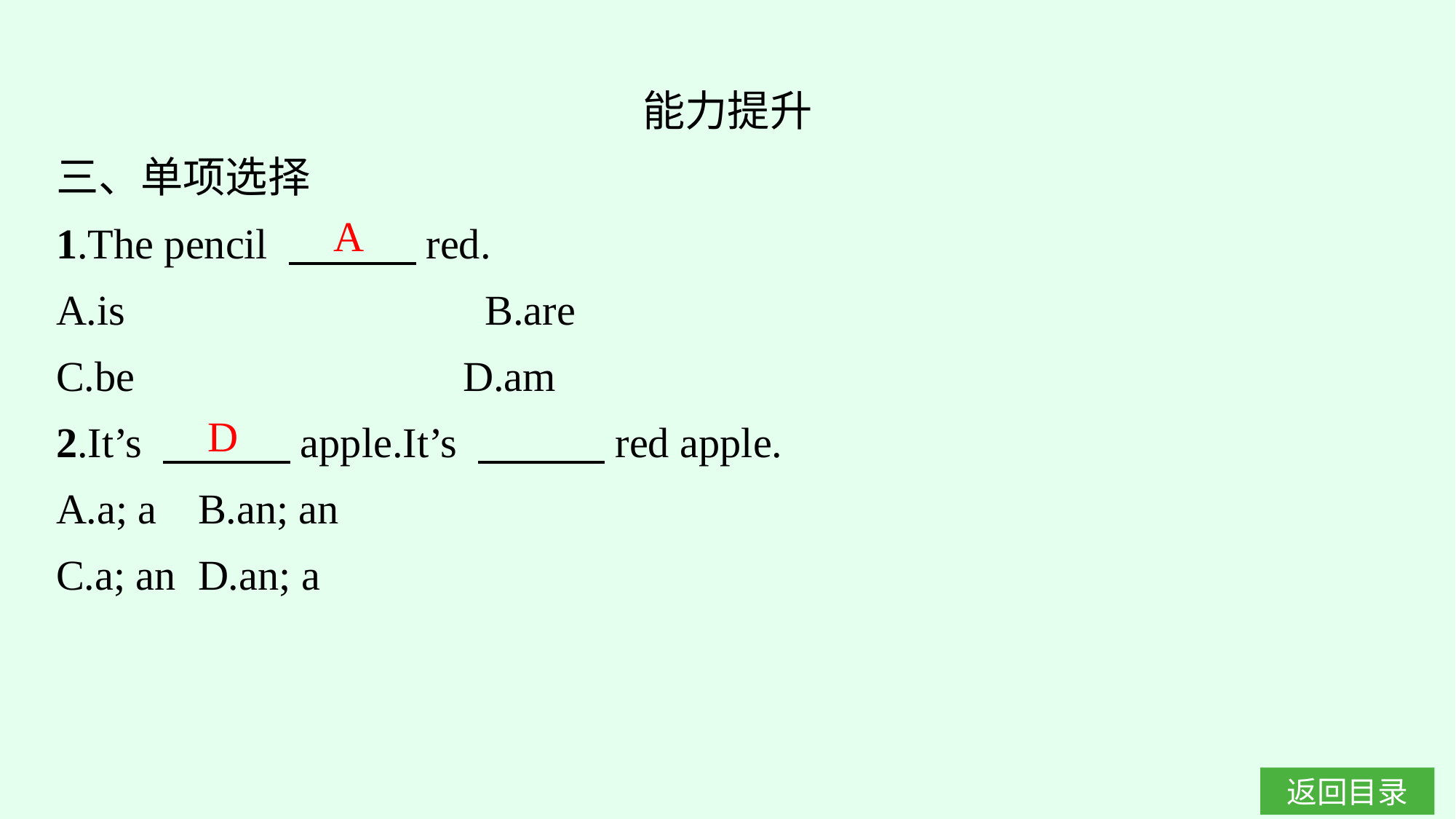

能力提升
三、单项选择
1.The pencil 　　　red.
A.is　　　　　　　　B.are
C.be			   D.am
2.It’s 　　　apple.It’s 　　　red apple.
A.a; a	B.an; an
C.a; an	D.an; a
A
D